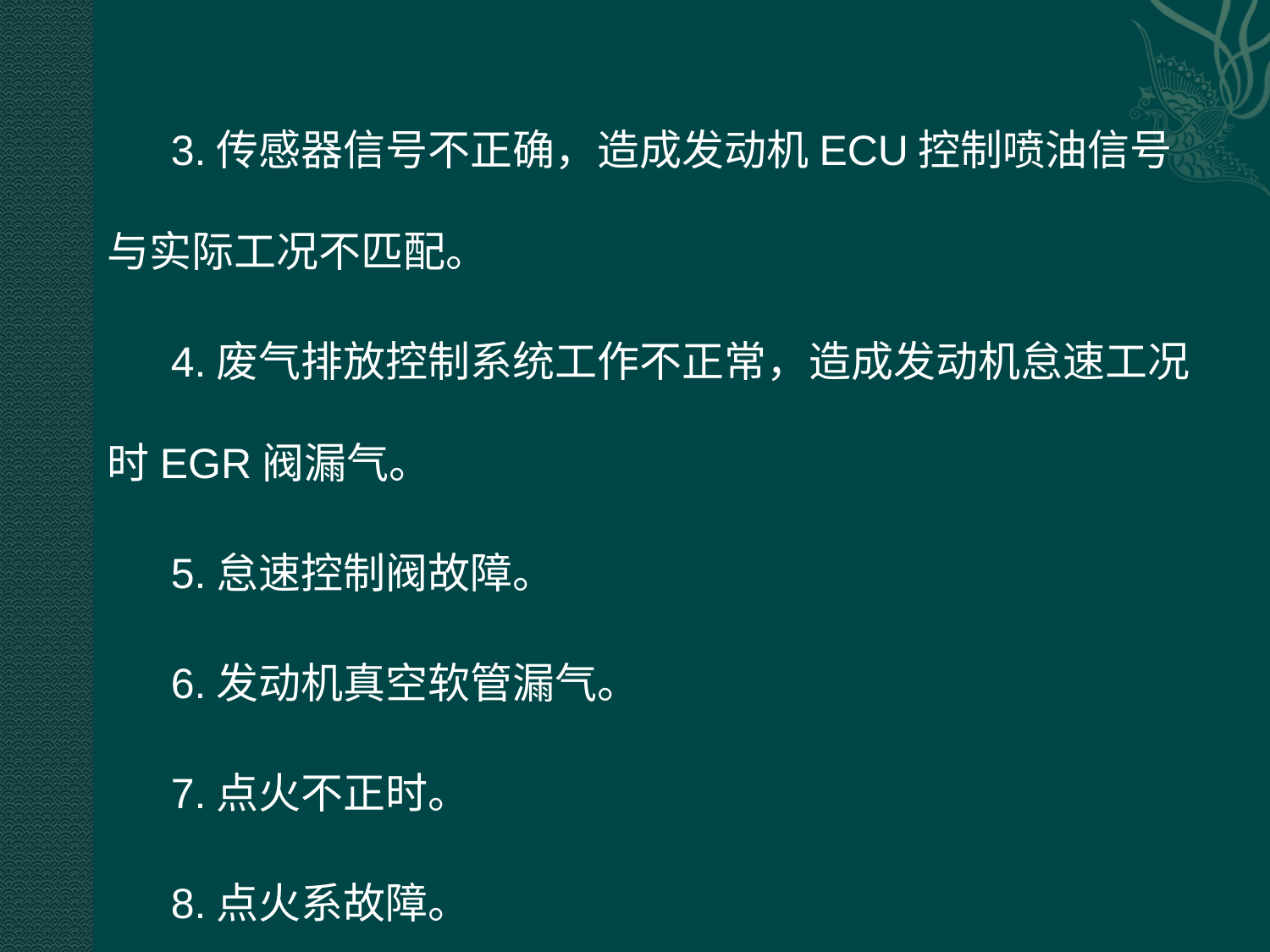

3.传感器信号不正确，造成发动机ECU控制喷油信号与实际工况不匹配。
4.废气排放控制系统工作不正常，造成发动机怠速工况时EGR阀漏气。
5.怠速控制阀故障。
6.发动机真空软管漏气。
7.点火不正时。
8.点火系故障。